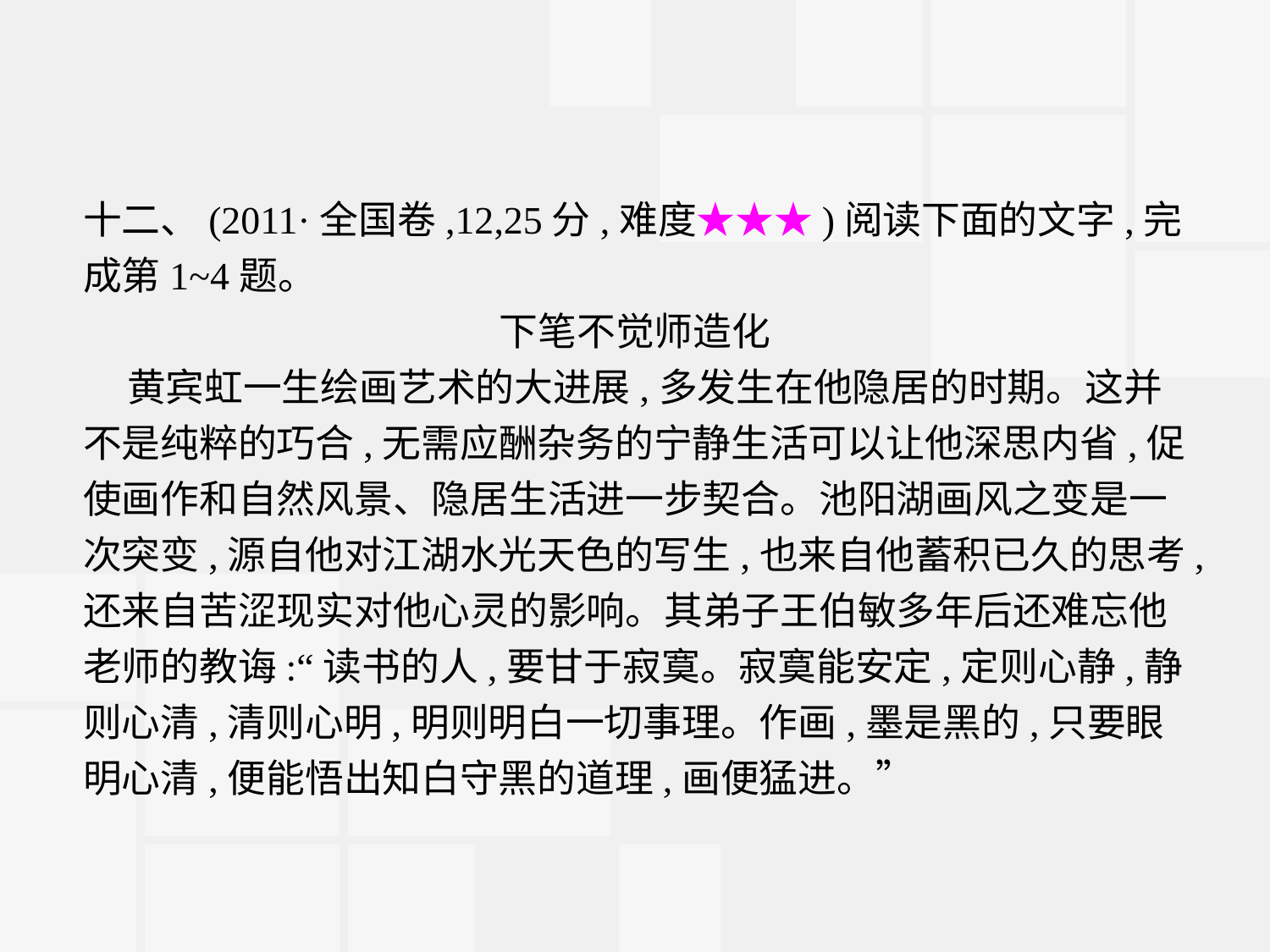

十二、(2011·全国卷,12,25分,难度★★★)阅读下面的文字,完成第1~4题。
下笔不觉师造化
    黄宾虹一生绘画艺术的大进展,多发生在他隐居的时期。这并不是纯粹的巧合,无需应酬杂务的宁静生活可以让他深思内省,促使画作和自然风景、隐居生活进一步契合。池阳湖画风之变是一次突变,源自他对江湖水光天色的写生,也来自他蓄积已久的思考,还来自苦涩现实对他心灵的影响。其弟子王伯敏多年后还难忘他老师的教诲:“读书的人,要甘于寂寞。寂寞能安定,定则心静,静则心清,清则心明,明则明白一切事理。作画,墨是黑的,只要眼明心清,便能悟出知白守黑的道理,画便猛进。”